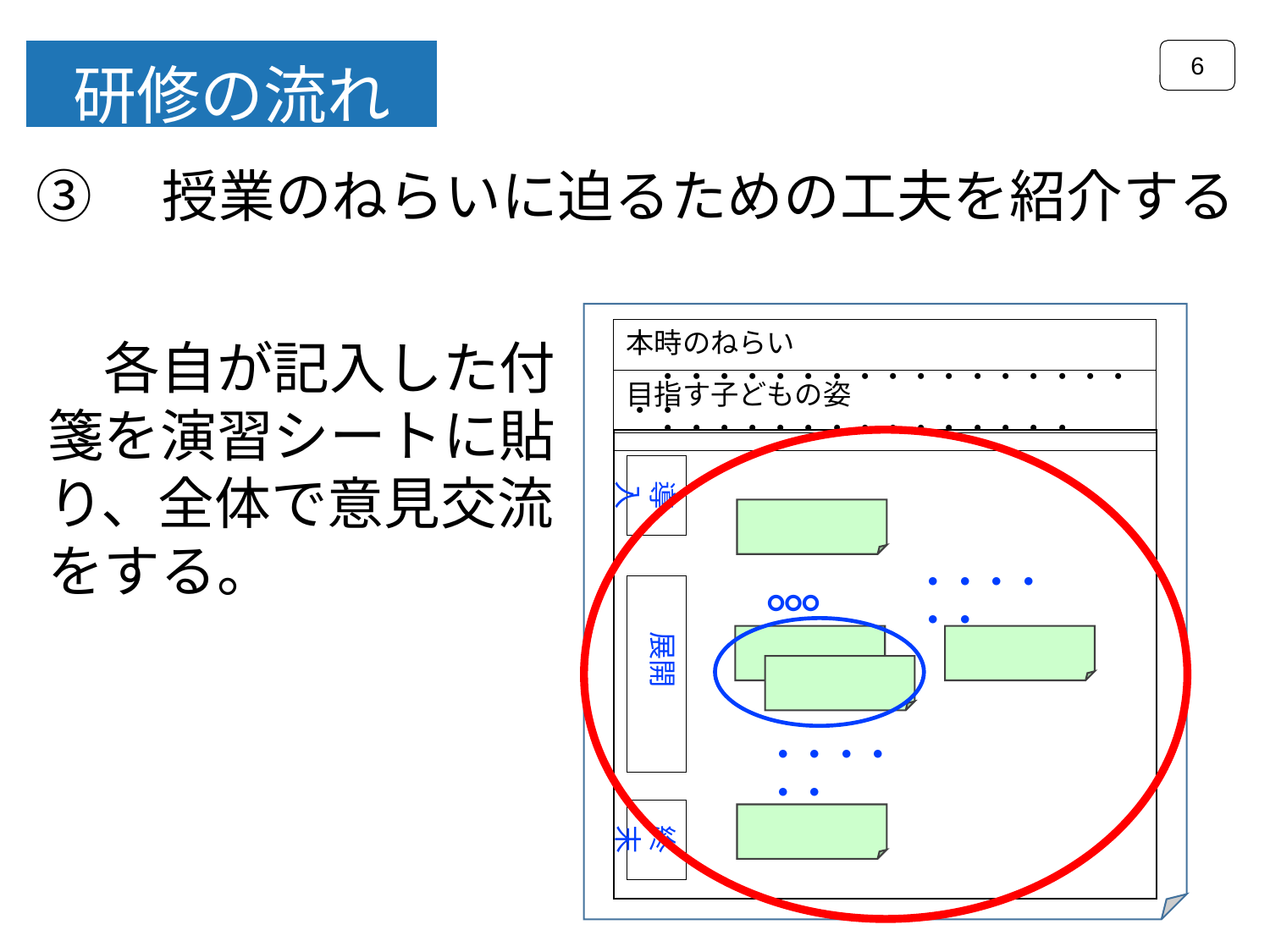

6
研修の流れ
③　授業のねらいに迫るための工夫を紹介する

本時のねらい　・・・・・・・・・・・・・・・・・・・
目指す子どもの姿　　・・・・・・・・・・・・・・・

導入
展開
終末

　各自が記入した付
箋を演習シートに貼り、全体で意見交流をする。
・・・・・・
○○○

・・・・・・